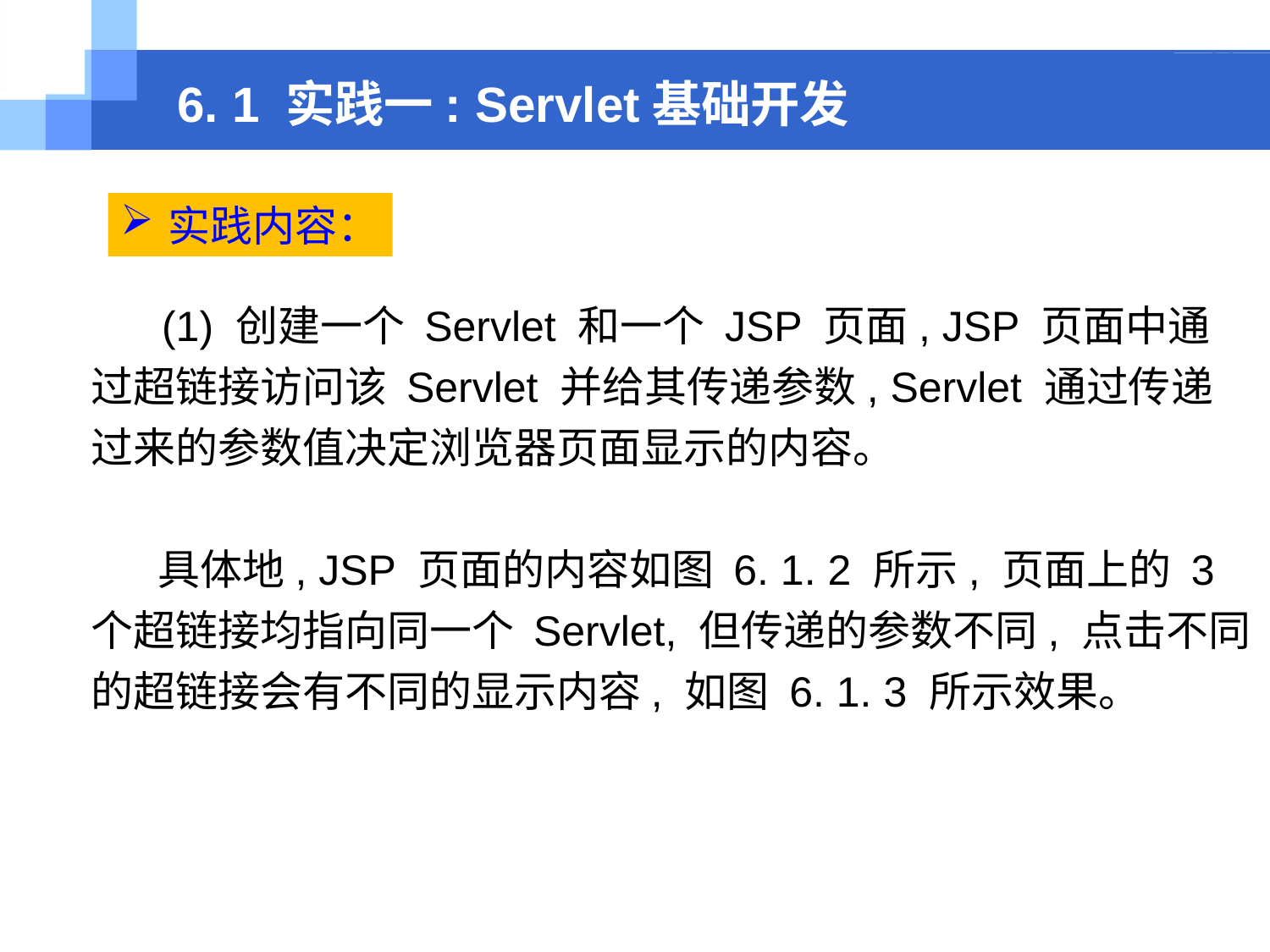

6. 1 实践一: Servlet基础开发
实践内容：
      (1) 创建一个 Servlet 和一个 JSP 页面, JSP 页面中通过超链接访问该 Servlet 并给其传递参数, Servlet 通过传递过来的参数值决定浏览器页面显示的内容。

      具体地, JSP 页面的内容如图 6. 1. 2 所示, 页面上的 3 个超链接均指向同一个 Servlet, 但传递的参数不同, 点击不同的超链接会有不同的显示内容, 如图 6. 1. 3 所示效果。